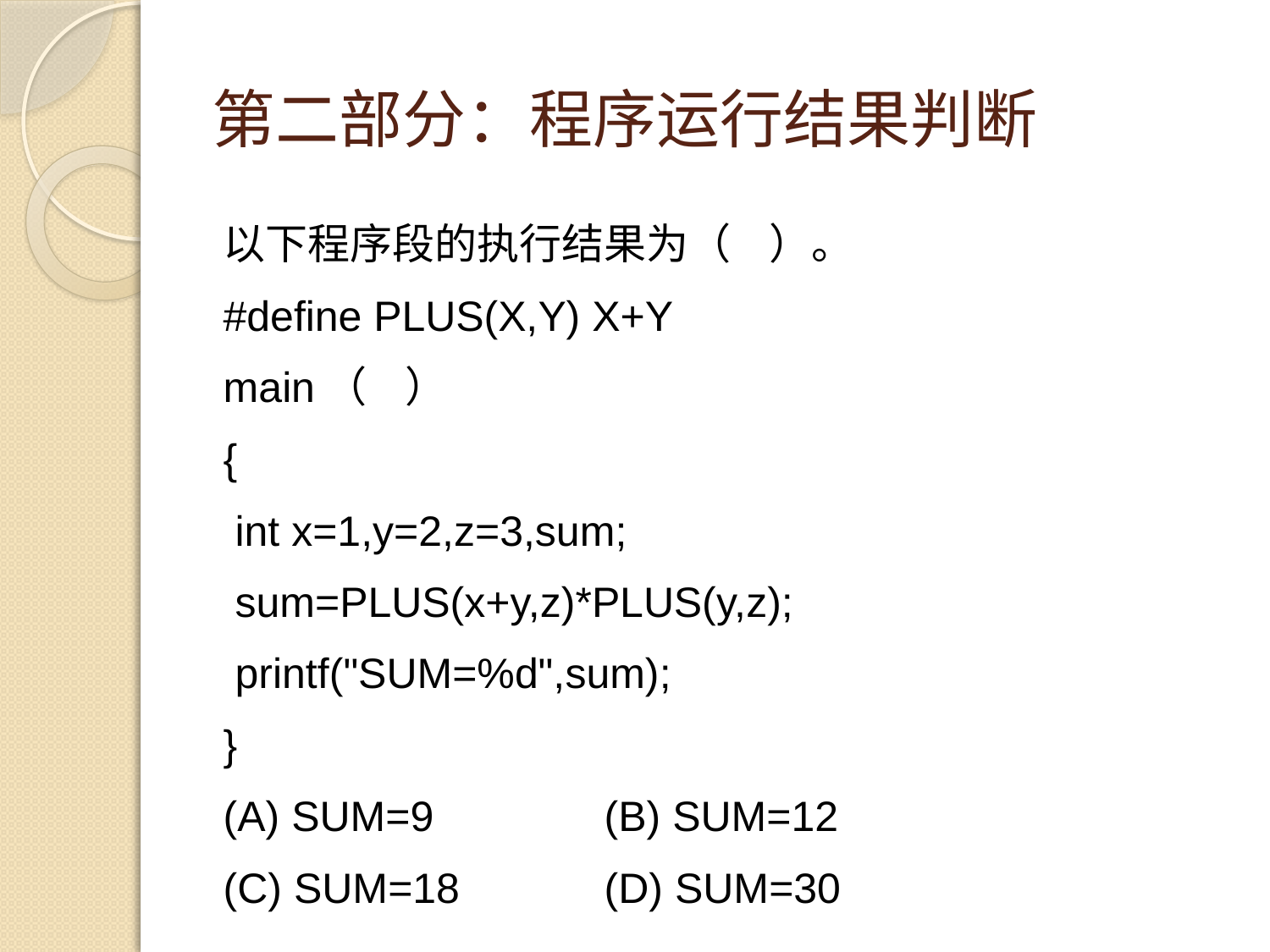

# 第二部分：程序运行结果判断
以下程序段的执行结果为（    ）。
#define PLUS(X,Y) X+Y
main（    ）
{
 int x=1,y=2,z=3,sum;
 sum=PLUS(x+y,z)*PLUS(y,z);
 printf("SUM=%d",sum);
}
(A) SUM=9		(B) SUM=12
(C) SUM=18		(D) SUM=30